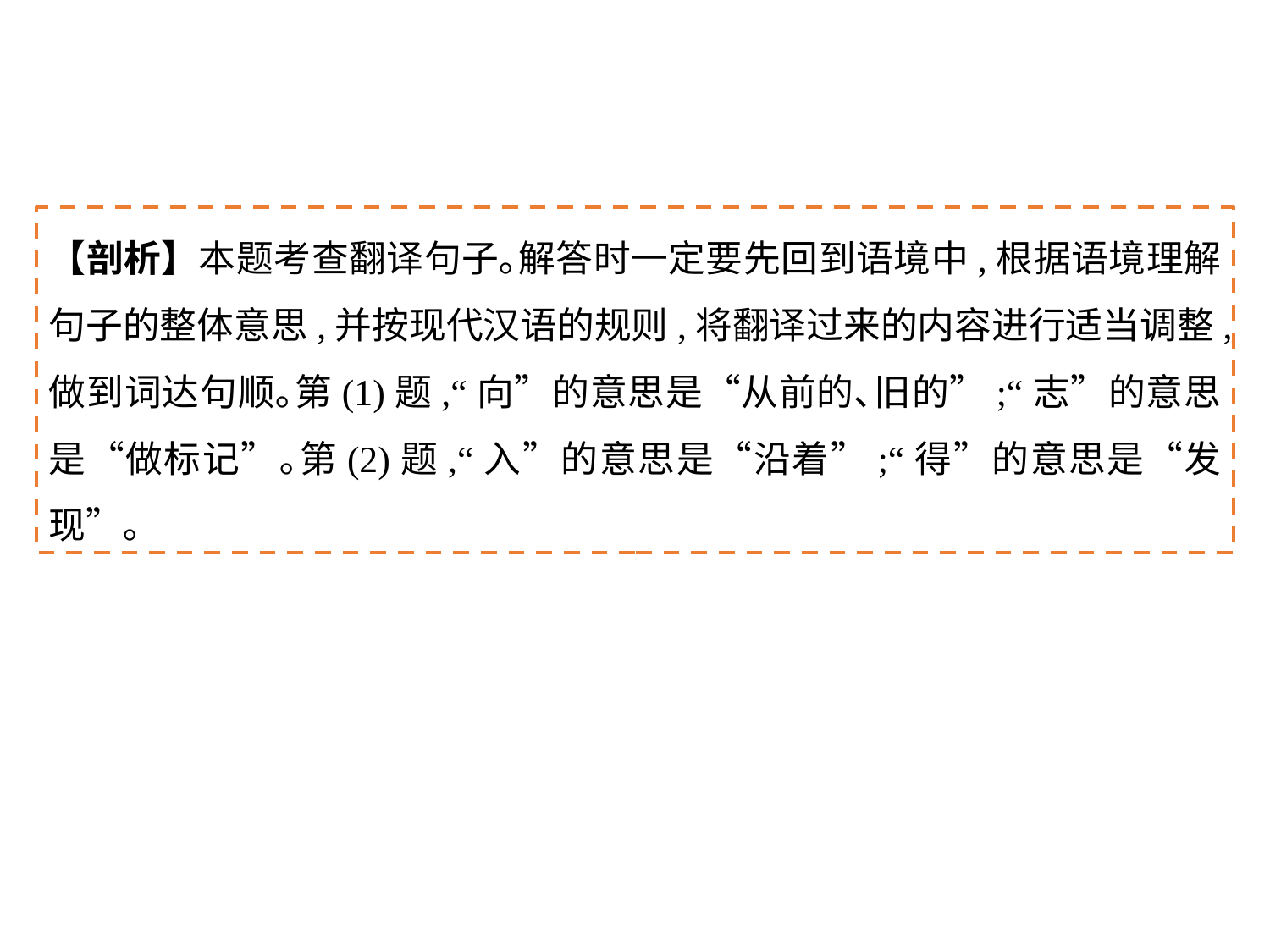

【剖析】本题考查翻译句子｡解答时一定要先回到语境中,根据语境理解句子的整体意思,并按现代汉语的规则,将翻译过来的内容进行适当调整,做到词达句顺｡第(1)题,“向”的意思是“从前的､旧的”;“志”的意思是“做标记”｡第(2)题,“入”的意思是“沿着”;“得”的意思是“发现”｡